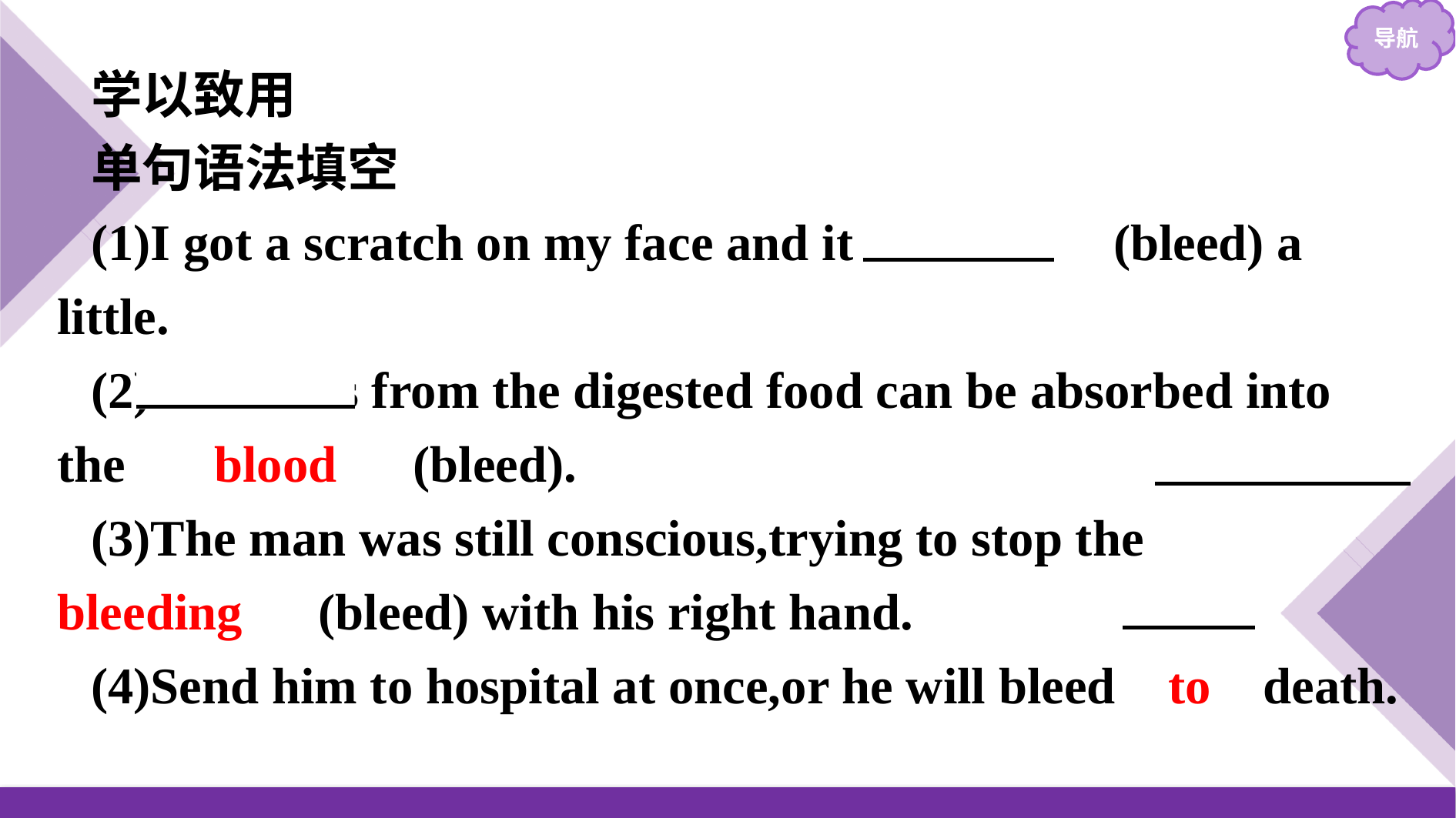

学以致用
单句语法填空
(1)I got a scratch on my face and it 　bled　(bleed) a little.
(2)Nutrients from the digested food can be absorbed into the 　blood　(bleed).
(3)The man was still conscious,trying to stop the 　bleeding　(bleed) with his right hand.
(4)Send him to hospital at once,or he will bleed    to    death.